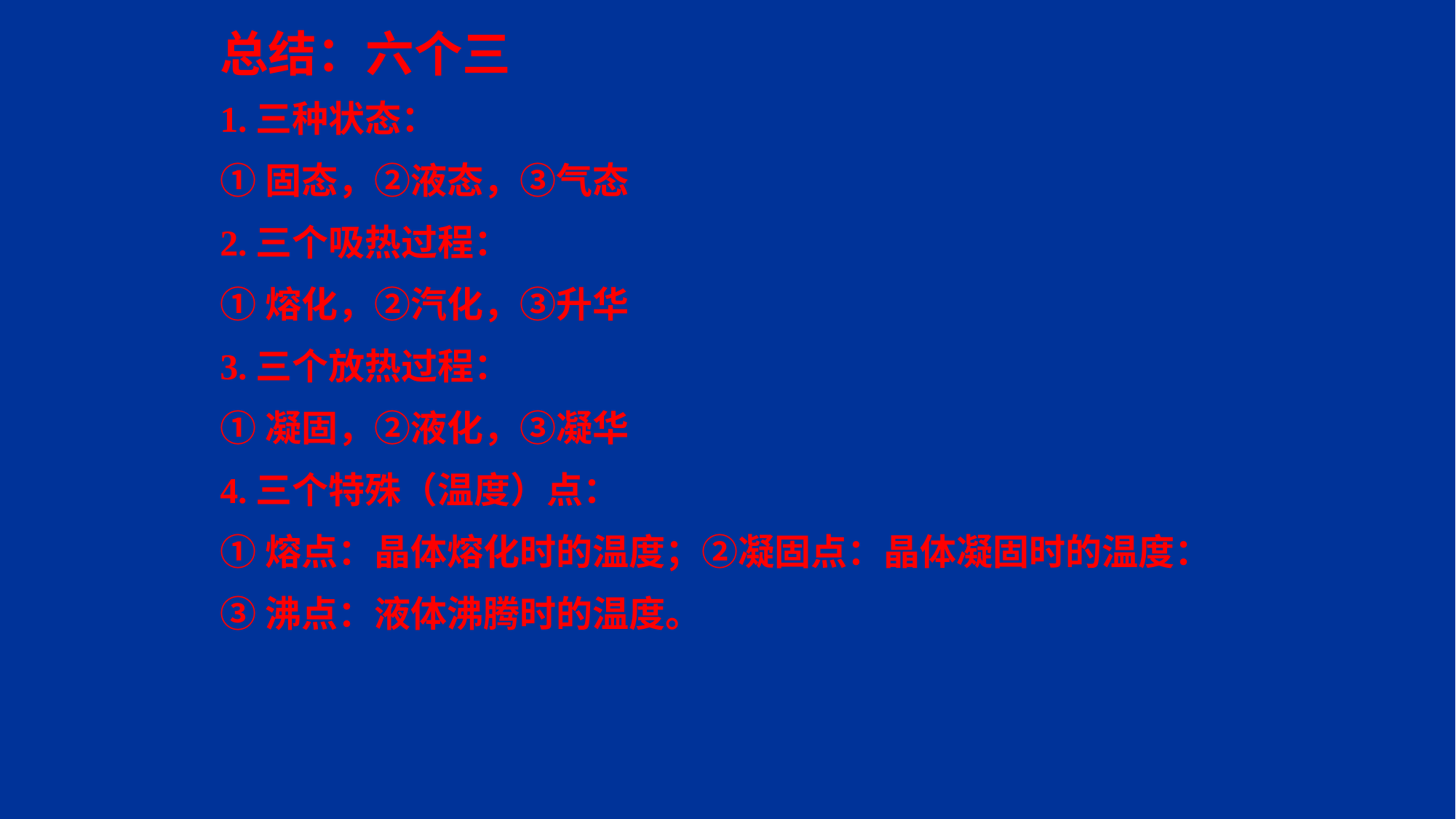

总结：六个三
1.三种状态：
①固态，②液态，③气态
2.三个吸热过程：
①熔化，②汽化，③升华
3.三个放热过程：
①凝固，②液化，③凝华
4.三个特殊（温度）点：
①熔点：晶体熔化时的温度；②凝固点：晶体凝固时的温度：
③沸点：液体沸腾时的温度。